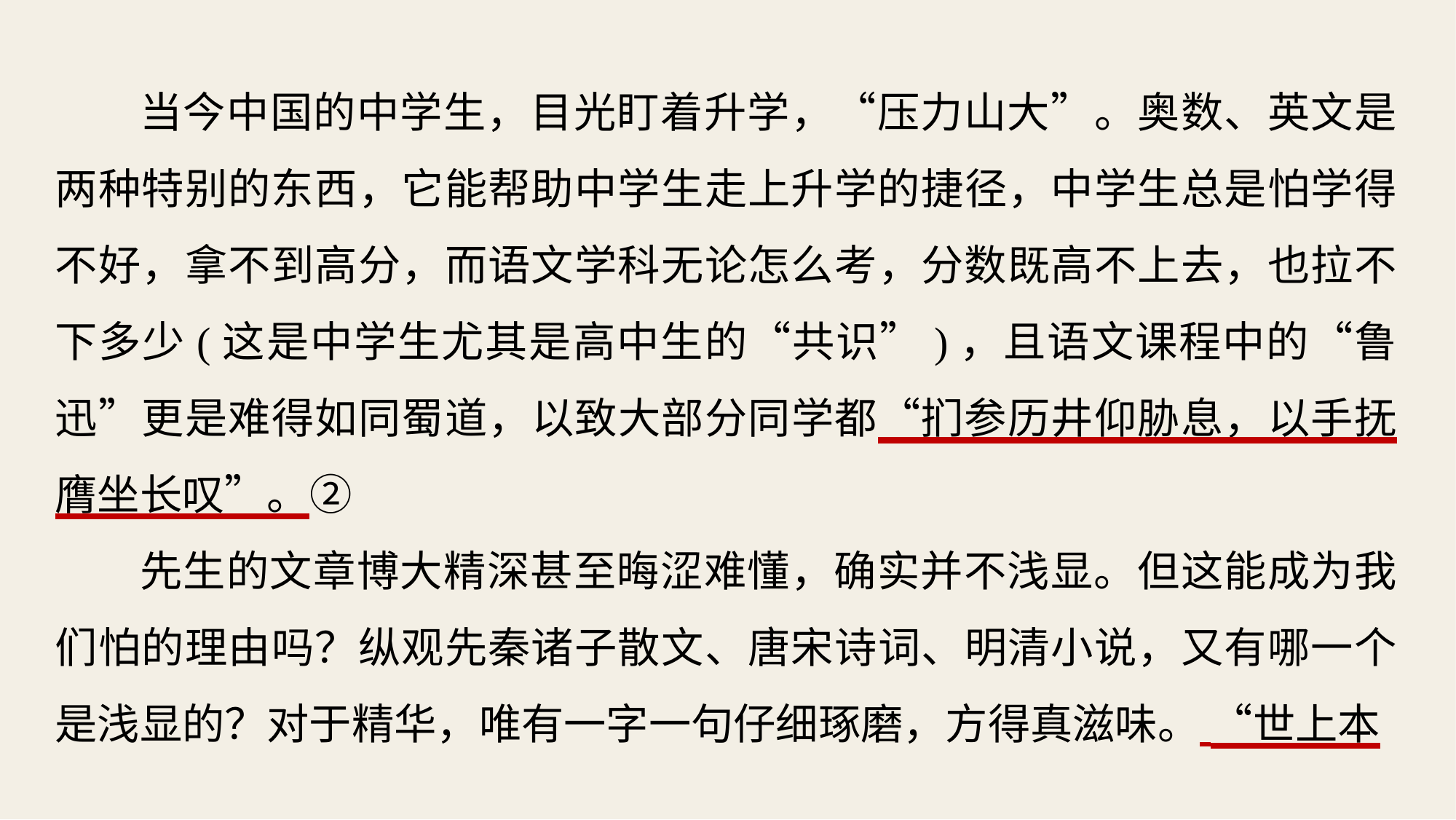

当今中国的中学生，目光盯着升学，“压力山大”。奥数、英文是两种特别的东西，它能帮助中学生走上升学的捷径，中学生总是怕学得不好，拿不到高分，而语文学科无论怎么考，分数既高不上去，也拉不下多少(这是中学生尤其是高中生的“共识”)，且语文课程中的“鲁迅”更是难得如同蜀道，以致大部分同学都“扪参历井仰胁息，以手抚膺坐长叹”。②
先生的文章博大精深甚至晦涩难懂，确实并不浅显。但这能成为我们怕的理由吗？纵观先秦诸子散文、唐宋诗词、明清小说，又有哪一个是浅显的？对于精华，唯有一字一句仔细琢磨，方得真滋味。 “世上本